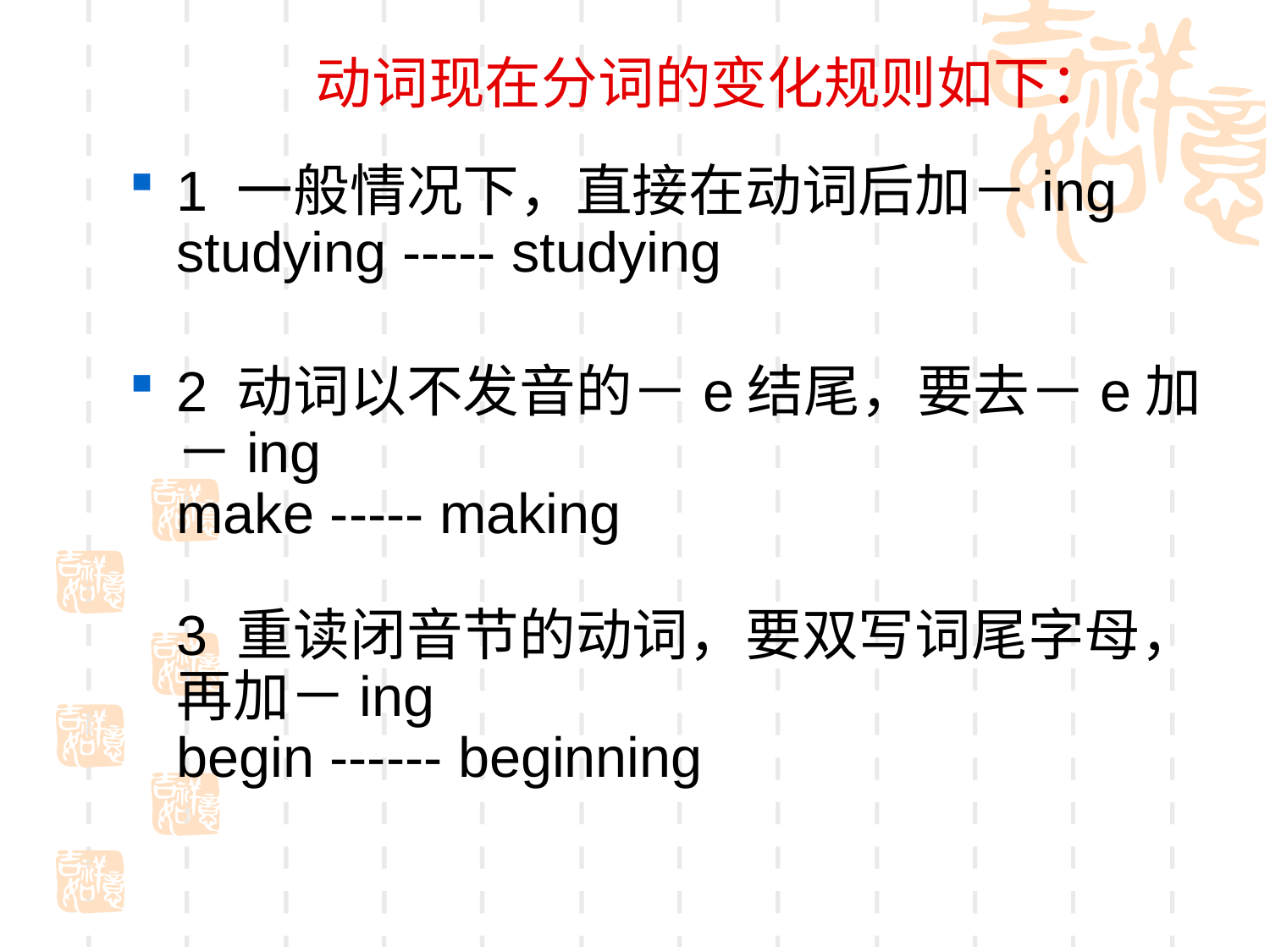

# 动词现在分词的变化规则如下：
1 一般情况下，直接在动词后加－ing
studying ----- studying
2 动词以不发音的－e结尾，要去－e加－ing
make ----- making
3 重读闭音节的动词，要双写词尾字母，再加－ing
begin ------ beginning